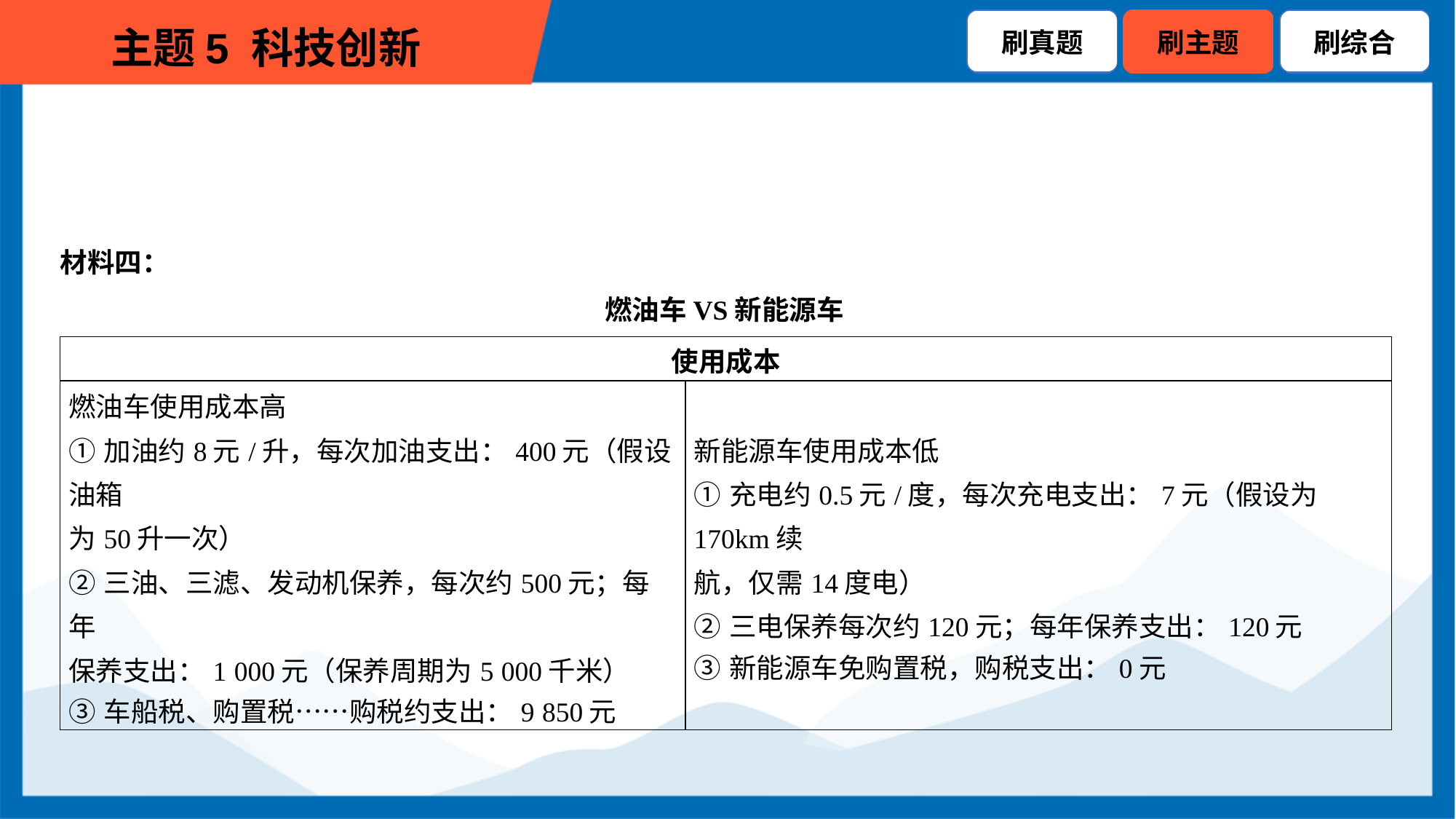

材料四：
燃油车VS新能源车
| 使用成本 |  |
| --- | --- |
| 燃油车使用成本高 ①加油约8元/升，每次加油支出：400元（假设油箱 为50升一次） ②三油、三滤、发动机保养，每次约500元；每年 保养支出：1 000元（保养周期为5 000千米） ③车船税、购置税……购税约支出：9 850元 | 新能源车使用成本低 ①充电约0.5元/度，每次充电支出：7元（假设为170km续 航，仅需14度电） ②三电保养每次约120元；每年保养支出：120元 ③新能源车免购置税，购税支出：0元 |